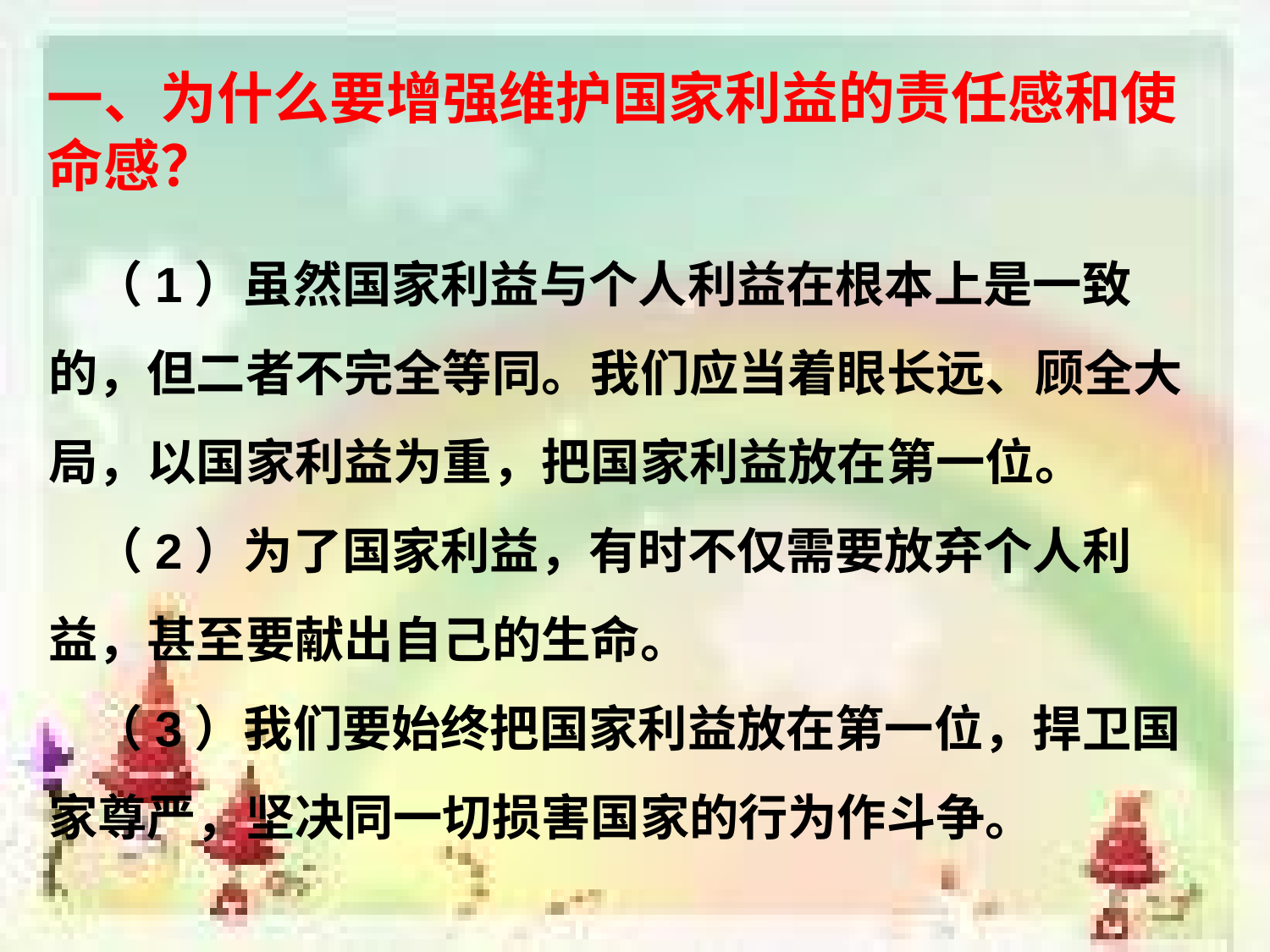

一、为什么要增强维护国家利益的责任感和使命感？
   （1）虽然国家利益与个人利益在根本上是一致的，但二者不完全等同。我们应当着眼长远、顾全大局，以国家利益为重，把国家利益放在第一位。
   （2）为了国家利益，有时不仅需要放弃个人利益，甚至要献出自己的生命。
   （3）我们要始终把国家利益放在第一位，捍卫国家尊严，坚决同一切损害国家的行为作斗争。